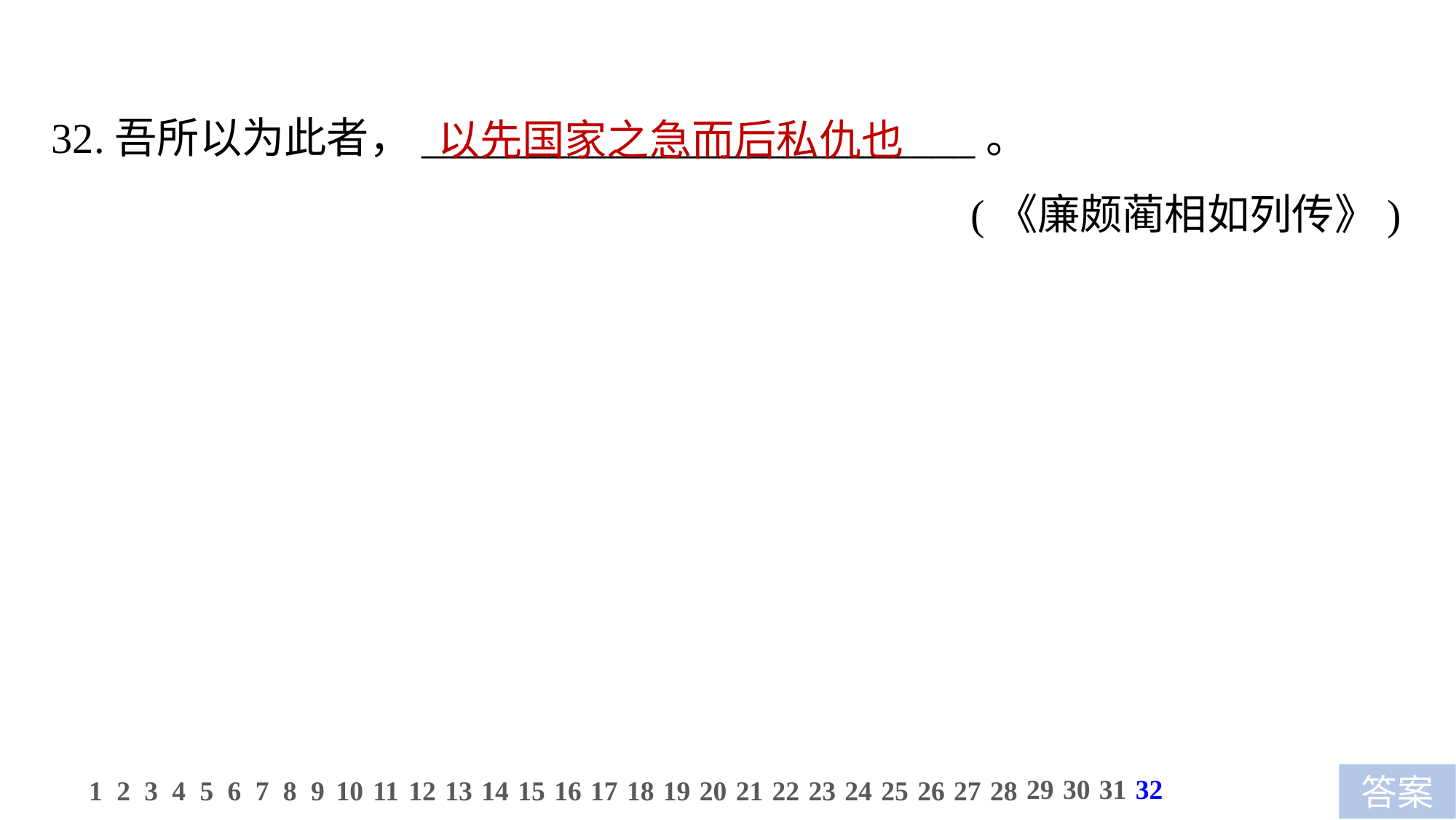

32.吾所以为此者，__________________________。
(《廉颇蔺相如列传》)
以先国家之急而后私仇也
29
30
31
32
1
2
3
4
5
6
7
8
9
10
11
12
13
14
15
16
17
18
19
20
21
22
23
24
25
26
27
28
答案